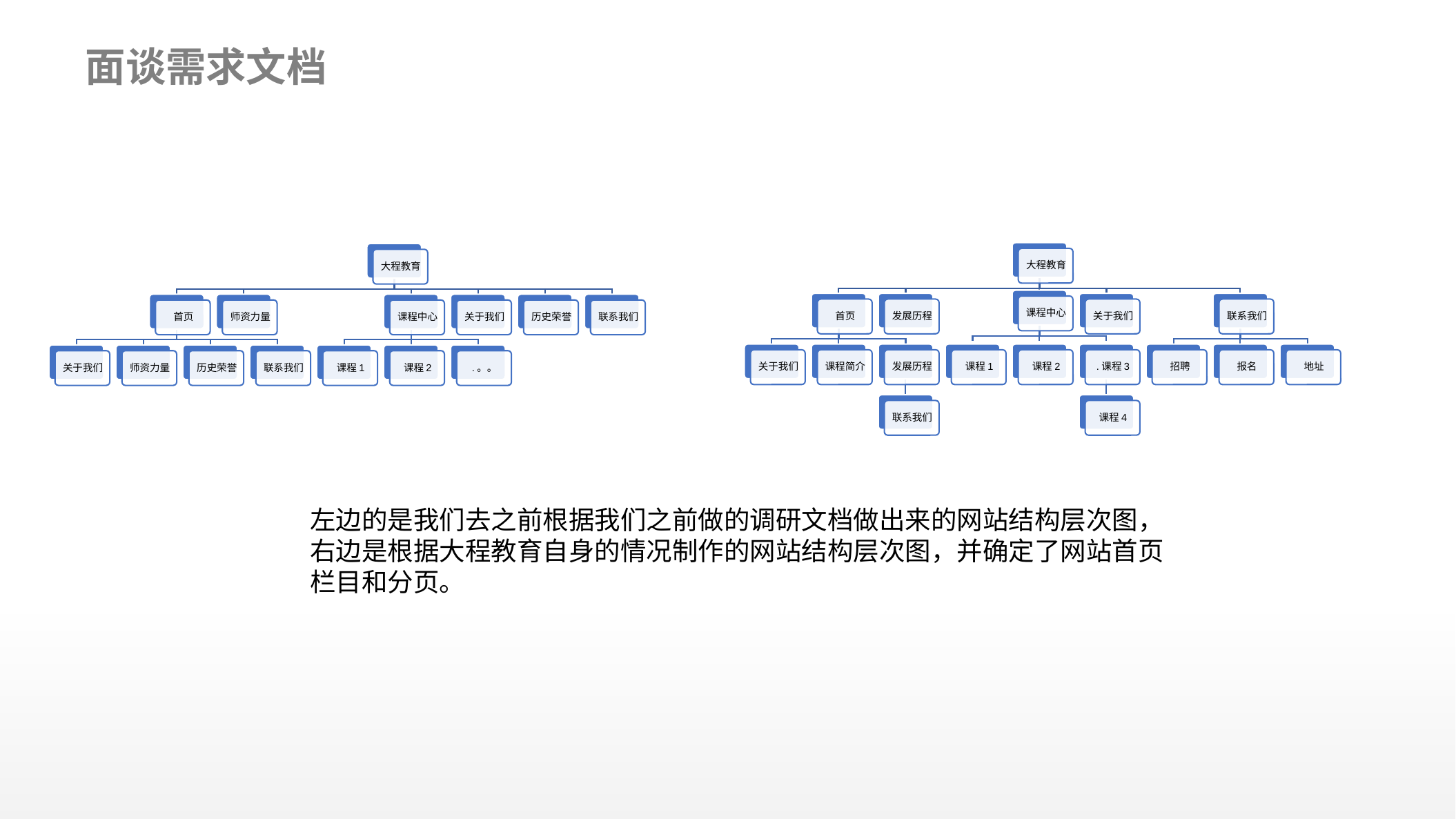

面谈需求文档
大程教育
首页
关于我们
师资力量
历史荣誉
联系我们
师资力量
课程中心
课程1
课程2
.。。
关于我们
历史荣誉
联系我们
大程教育
首页
关于我们
课程简介
发展历程
联系我们
发展历程
课程中心
课程1
课程2
.课程3
课程4
关于我们
联系我们
招聘
报名
地址
左边的是我们去之前根据我们之前做的调研文档做出来的网站结构层次图，右边是根据大程教育自身的情况制作的网站结构层次图，并确定了网站首页栏目和分页。